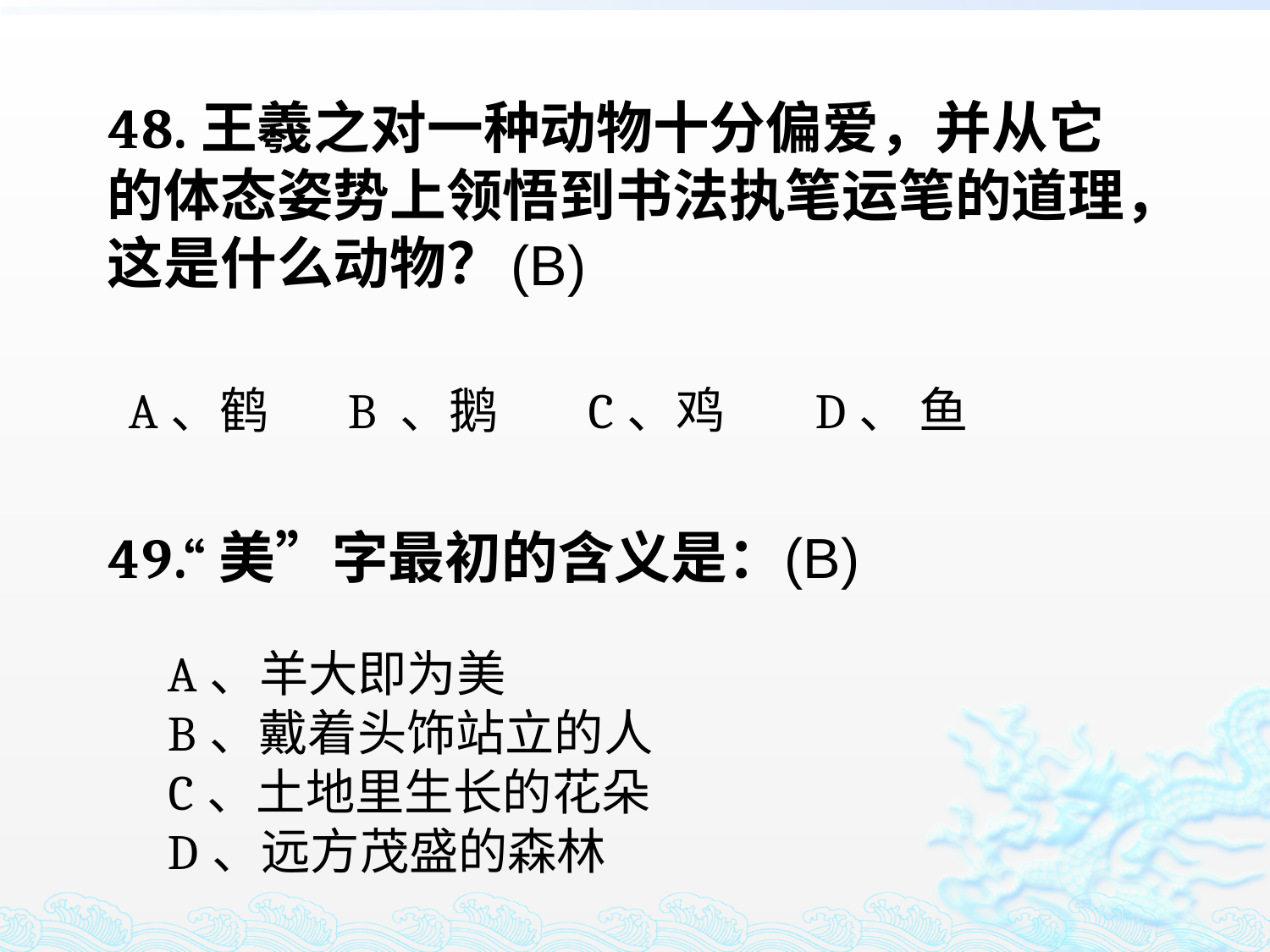

48.王羲之对一种动物十分偏爱，并从它的体态姿势上领悟到书法执笔运笔的道理，这是什么动物？
(B)
A、鹤      B 、鹅       C、鸡       D、 鱼
49.“美”字最初的含义是：
(B)
A、羊大即为美
B、戴着头饰站立的人
C、土地里生长的花朵
D、远方茂盛的森林